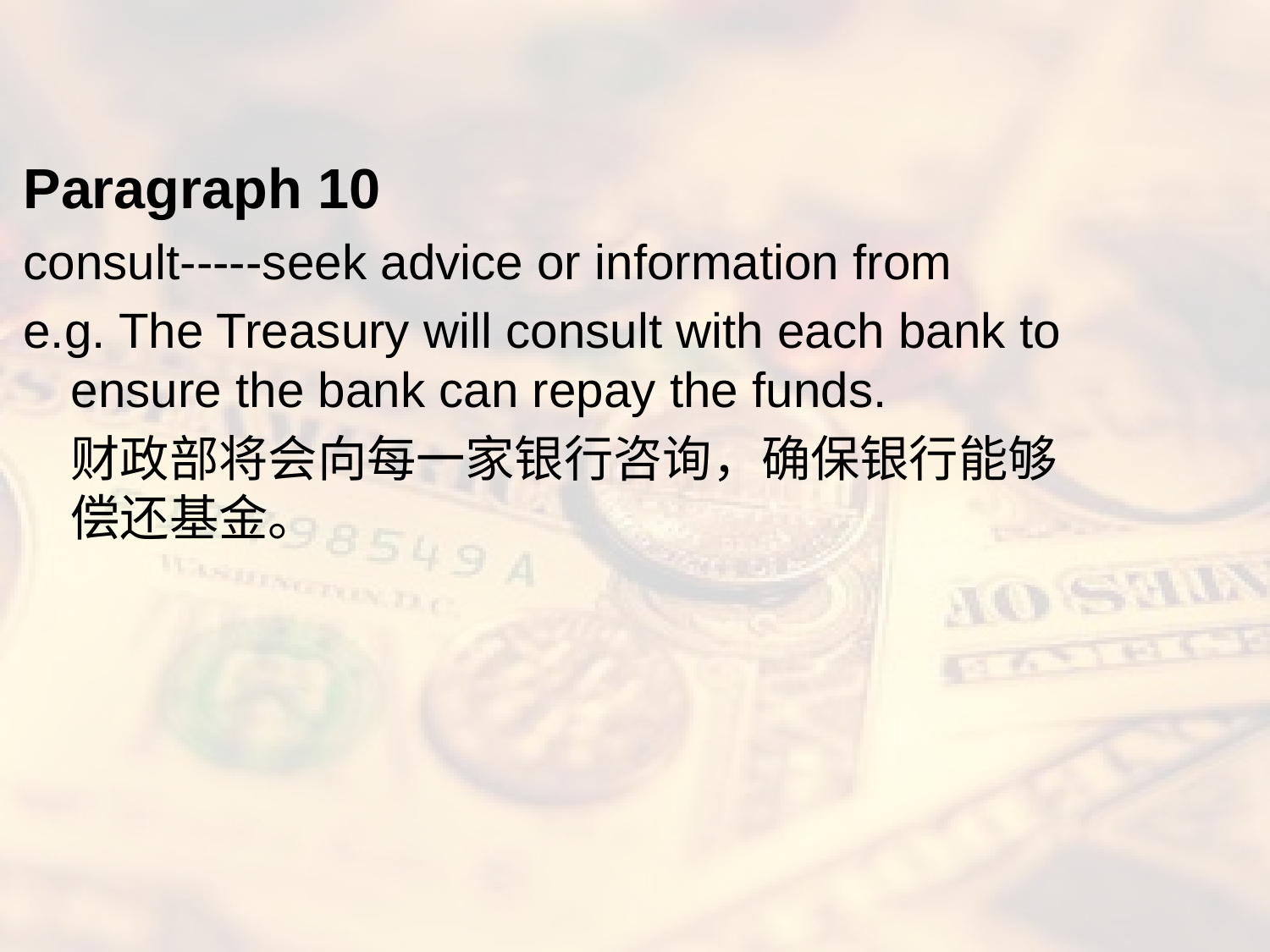

#
Paragraph 10
consult-----seek advice or information from
e.g. The Treasury will consult with each bank to ensure the bank can repay the funds.
	财政部将会向每一家银行咨询，确保银行能够偿还基金。